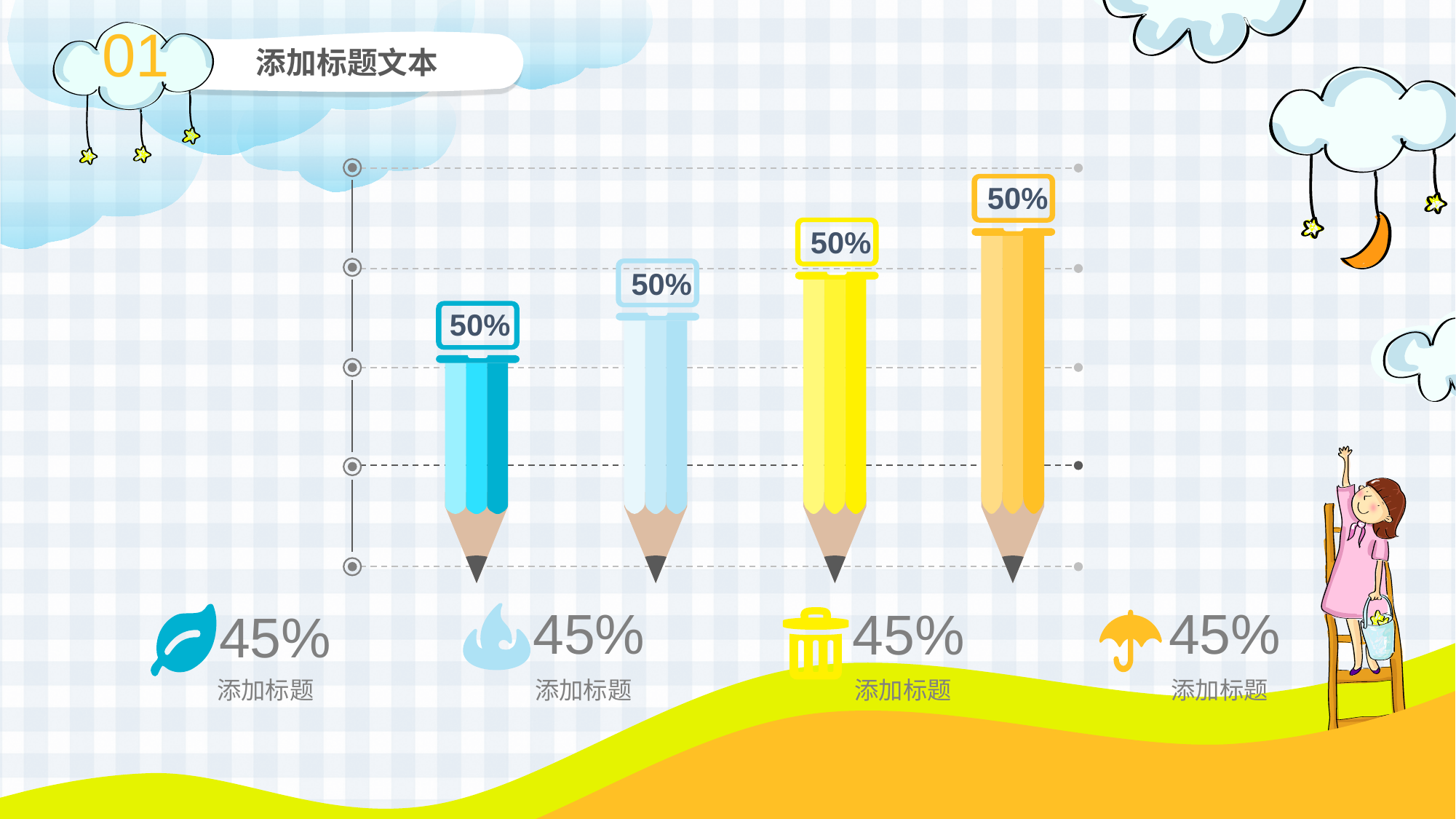

01

添加标题文本

50%

50%

50%

50%

45%

45%

45%

45%
添加标题

添加标题
添加标题
添加标题